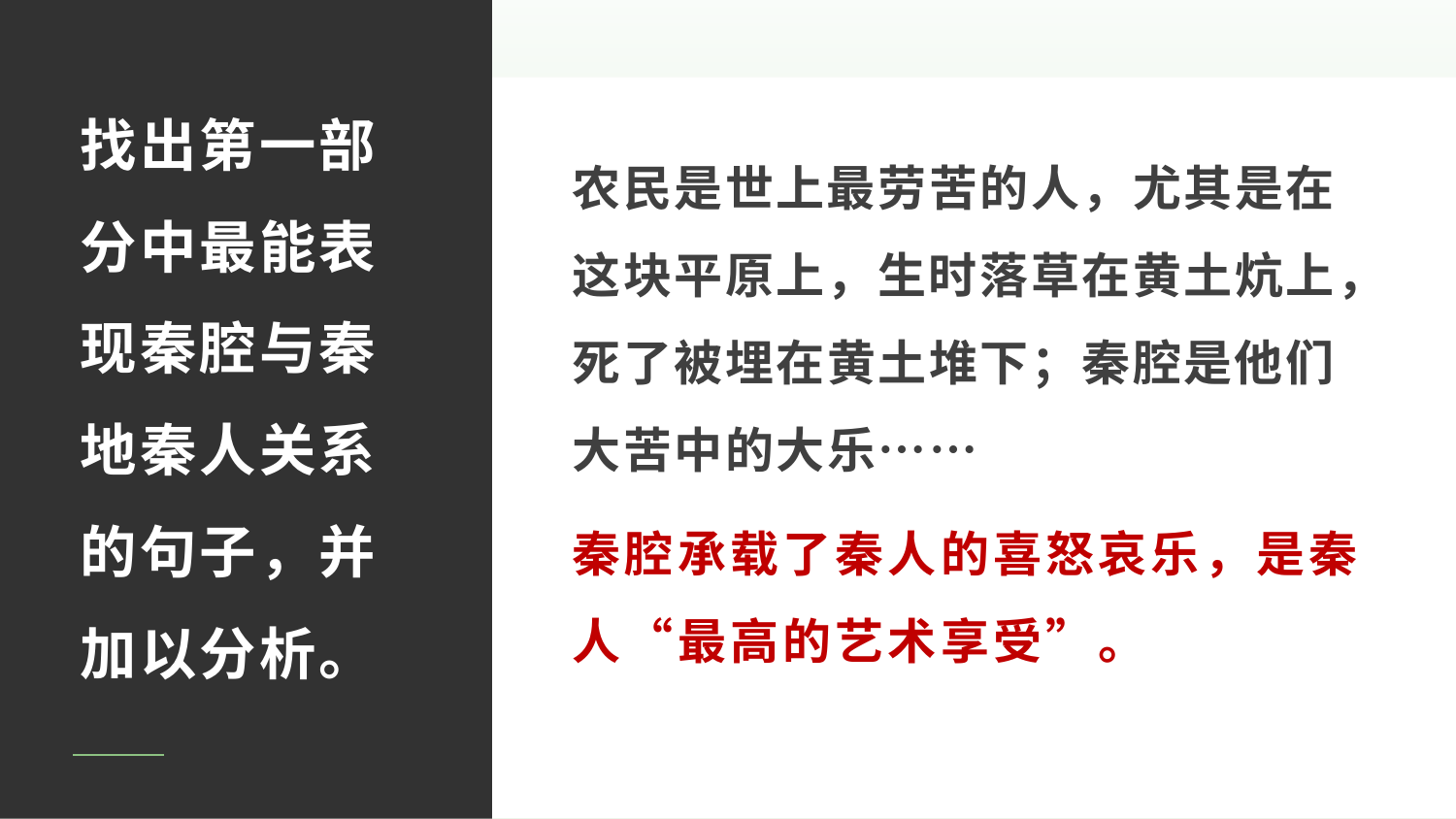

找出第一部分中最能表现秦腔与秦地秦人关系的句子，并加以分析。
农民是世上最劳苦的人，尤其是在这块平原上，生时落草在黄土炕上，死了被埋在黄土堆下；秦腔是他们大苦中的大乐……
秦腔承载了秦人的喜怒哀乐，是秦人“最高的艺术享受”。